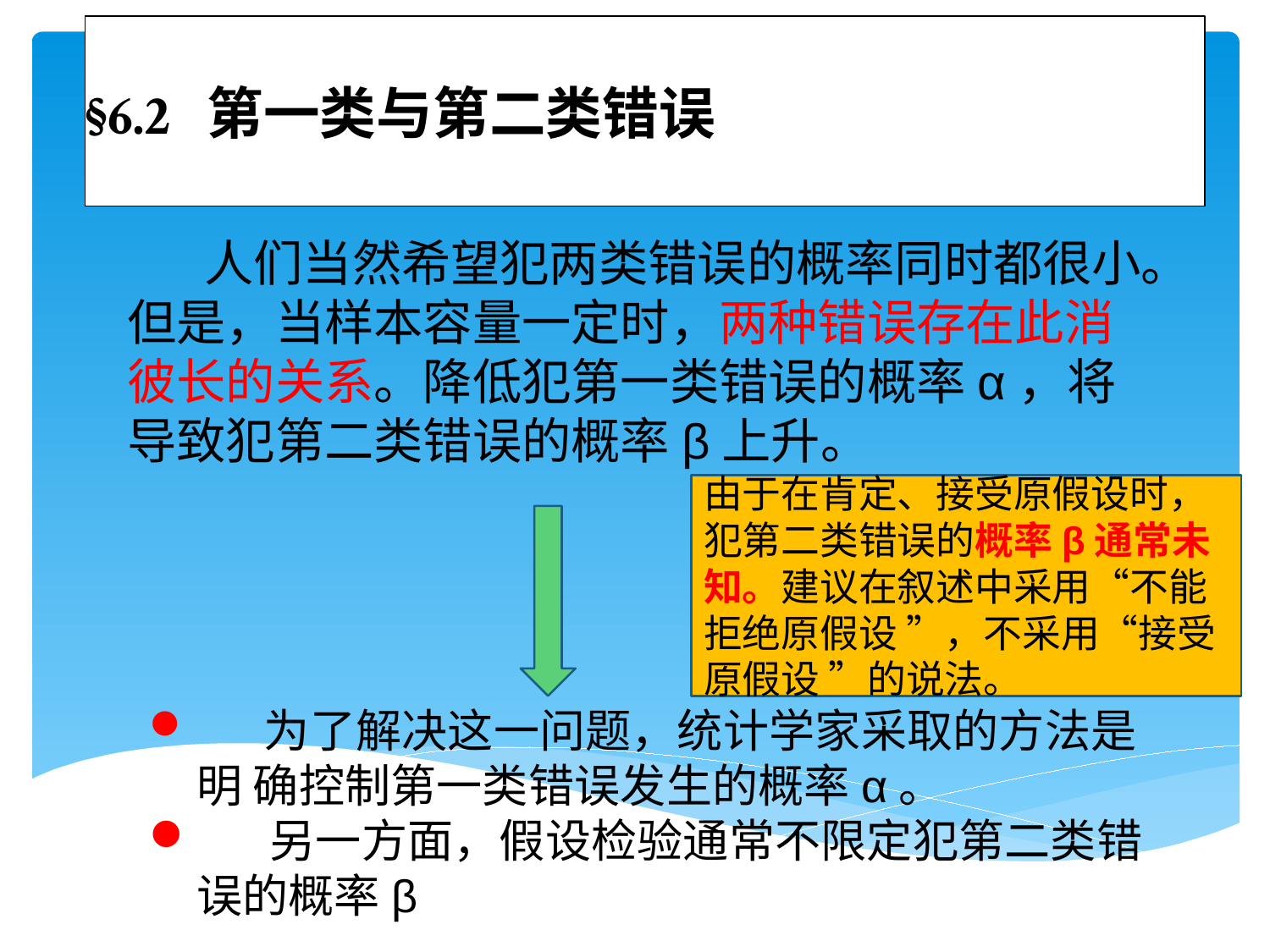

# §6.2  第一类与第二类错误
       人们当然希望犯两类错误的概率同时都很小。但是，当样本容量一定时，两种错误存在此消彼长的关系。降低犯第一类错误的概率α，将导致犯第二类错误的概率β上升。
由于在肯定、接受原假设时，犯第二类错误的概率β通常未知。建议在叙述中采用“不能拒绝原假设 ”，不采用“接受原假设 ”的说法。

      为了解决这一问题，统计学家采取的方法是明 确控制第一类错误发生的概率α。
      另一方面，假设检验通常不限定犯第二类错误的概率β